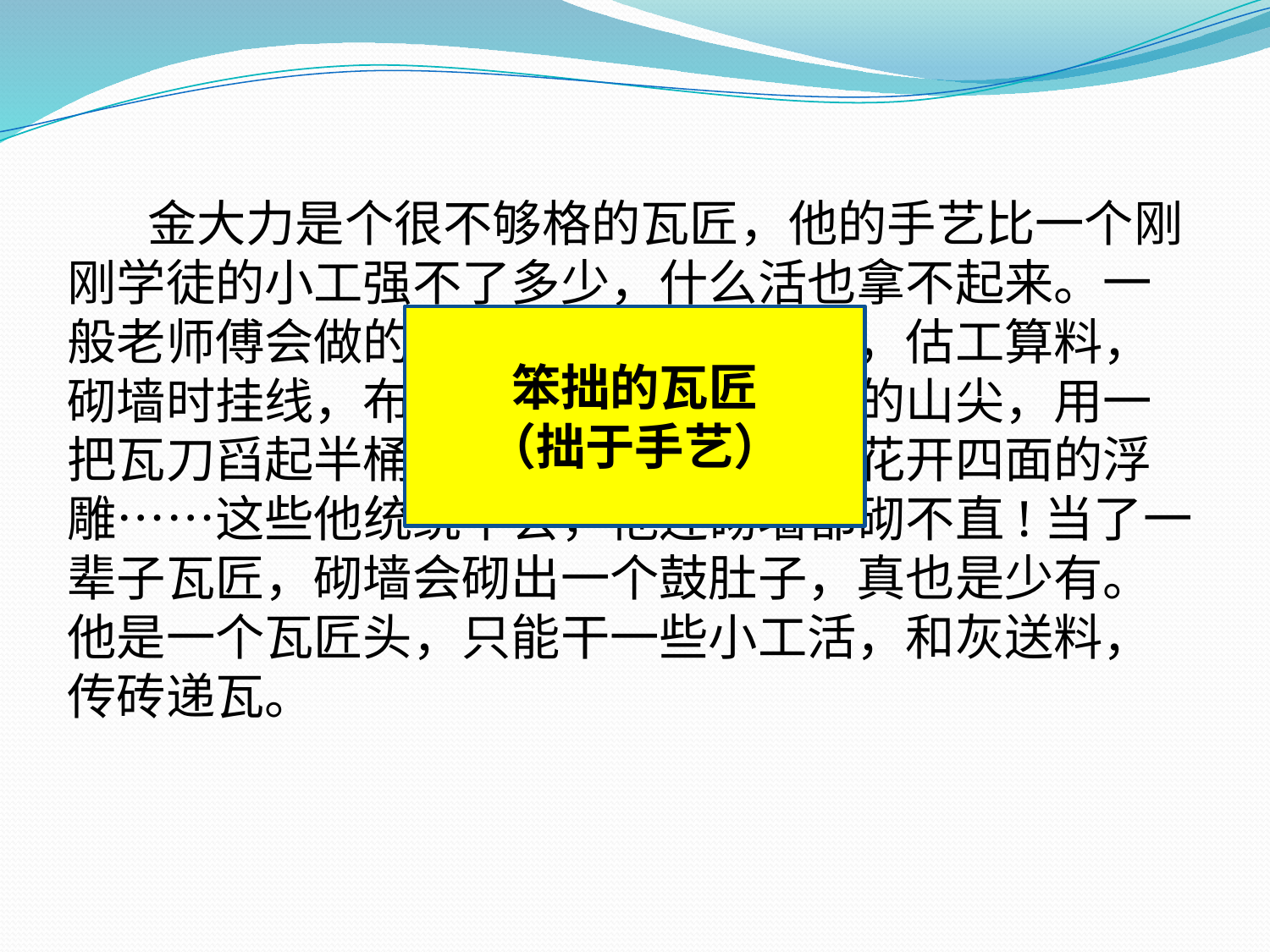

#
金大力是个很不够格的瓦匠，他的手艺比一个刚刚学徒的小工强不了多少，什么活也拿不起来。一般老师傅会做的活，不用说相地定基，估工算料，砌墙时挂线，布瓦时堆瓦脊两边翘起的山尖，用一把瓦刀舀起半桶青灰在瓦脊正中塑出花开四面的浮雕……这些他统统不会，他连砌墙都砌不直!当了一辈子瓦匠，砌墙会砌出一个鼓肚子，真也是少有。他是一个瓦匠头，只能干一些小工活，和灰送料，传砖递瓦。
笨拙的瓦匠
（拙于手艺）